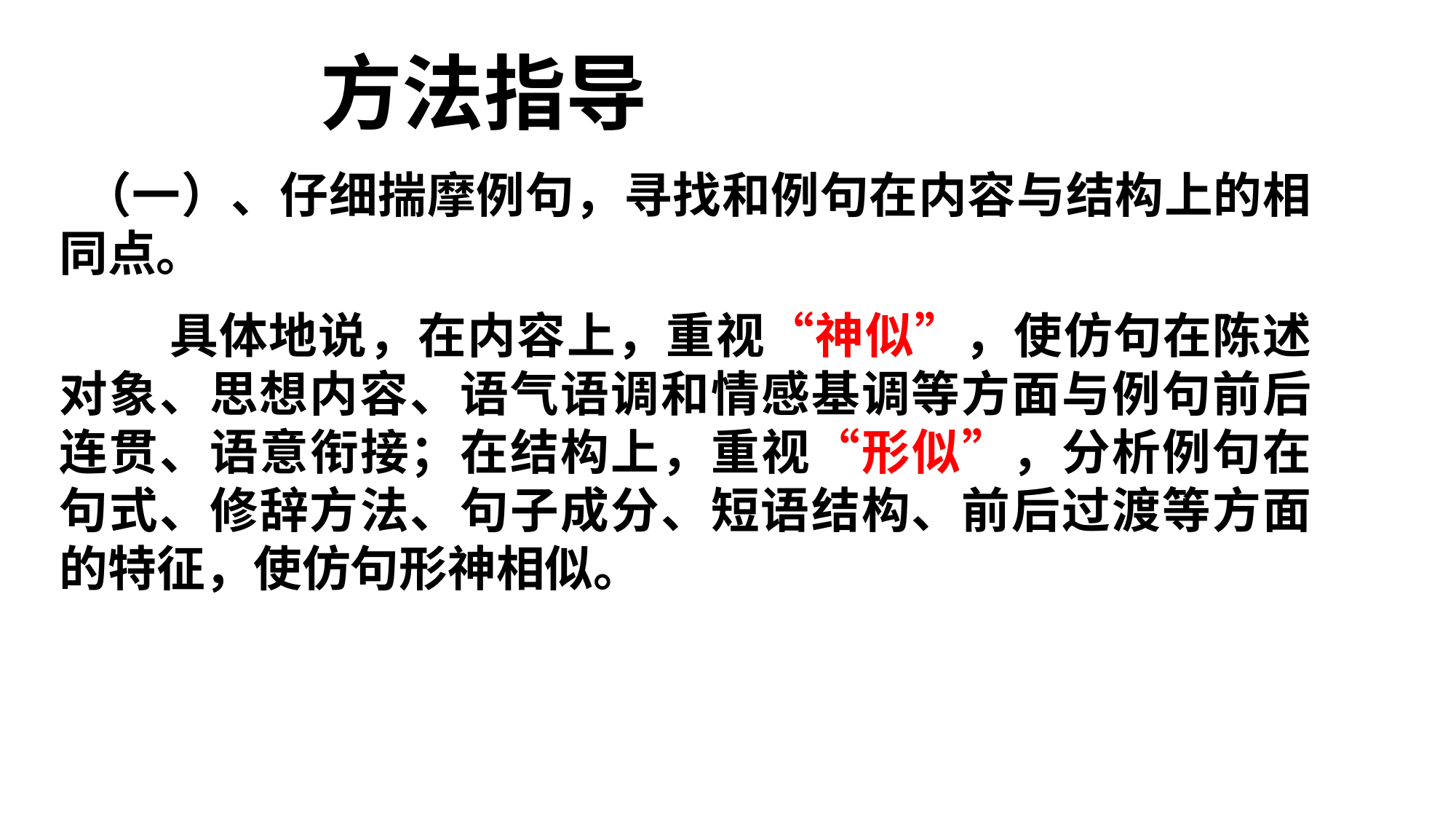

方法指导
 （一）、仔细揣摩例句，寻找和例句在内容与结构上的相同点。
        具体地说，在内容上，重视“神似”，使仿句在陈述对象、思想内容、语气语调和情感基调等方面与例句前后连贯、语意衔接；在结构上，重视“形似”，分析例句在句式、修辞方法、句子成分、短语结构、前后过渡等方面的特征，使仿句形神相似。